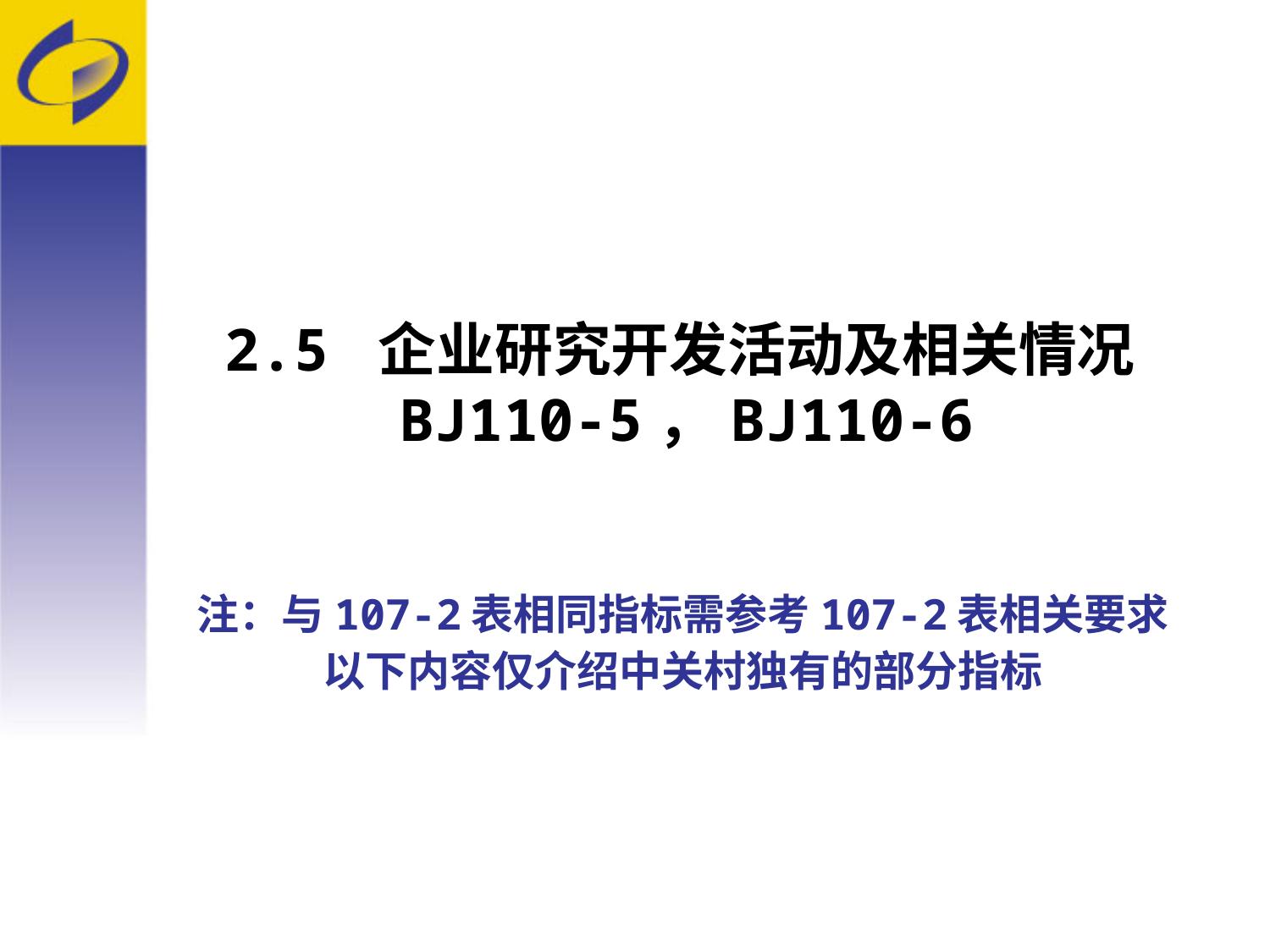

# 2.5 企业研究开发活动及相关情况BJ110-5，BJ110-6
注：与107-2表相同指标需参考107-2表相关要求
以下内容仅介绍中关村独有的部分指标